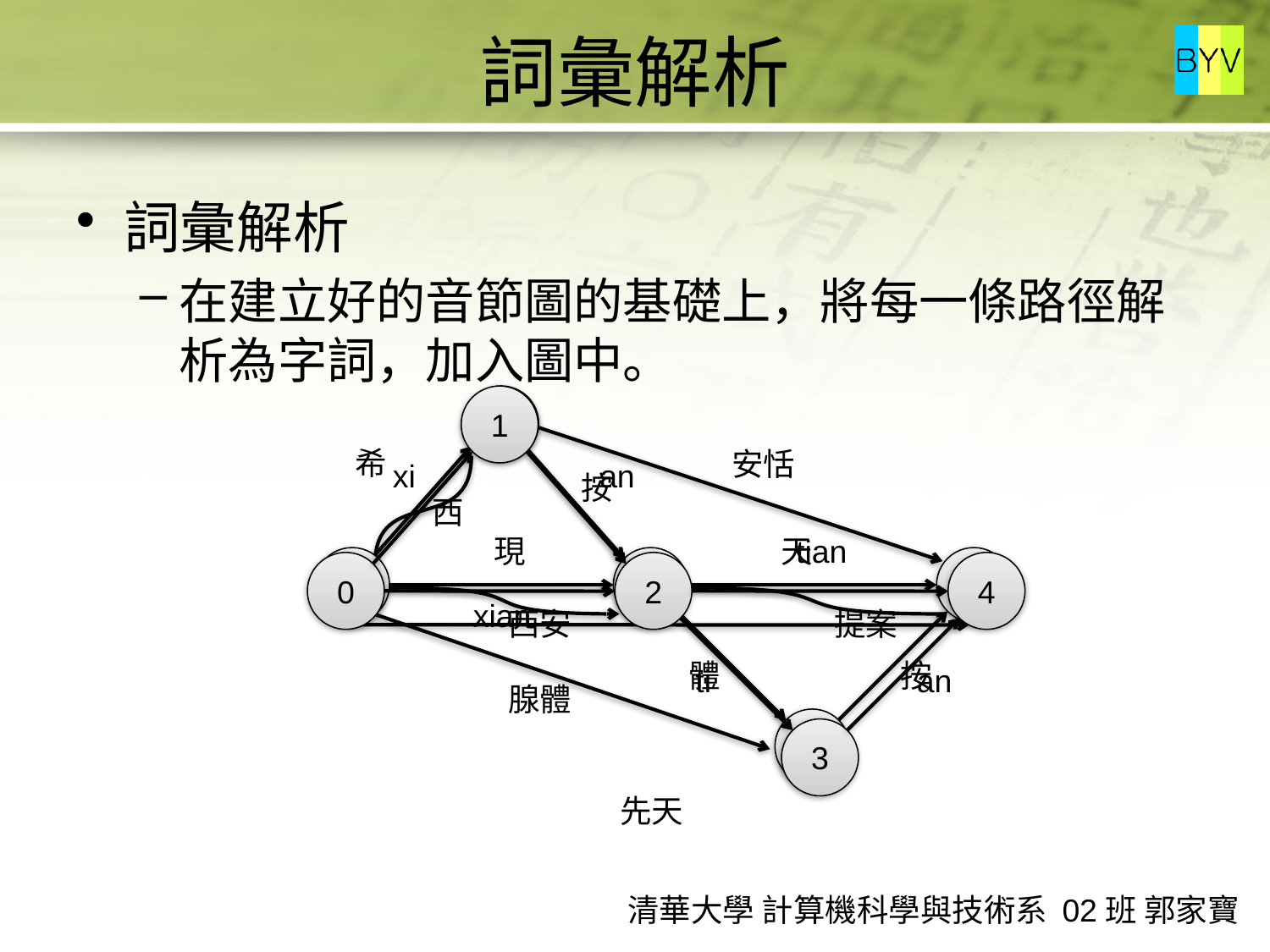

# 詞彙解析
詞彙解析
在建立好的音節圖的基礎上，將每一條路徑解析為字詞，加入圖中。
1
0
2
4
3
xi
an
tian
xian
ti
an
1
0
2
4
3
希
安恬
按
西
現
天
西安
提案
體
按
腺體
先天